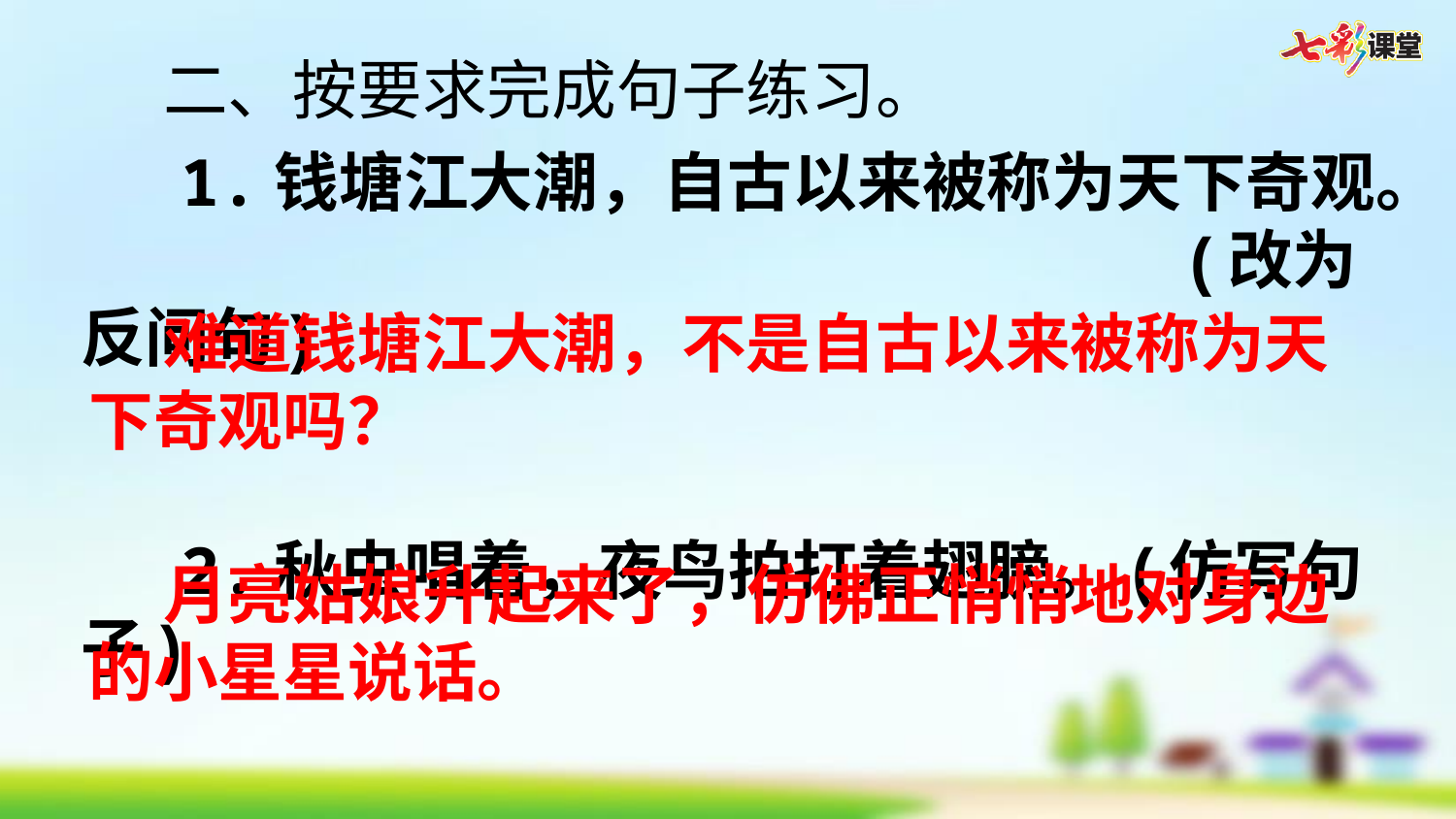

二、按要求完成句子练习。
1.钱塘江大潮，自古以来被称为天下奇观。
                          (改为反问句)

2.秋虫唱着，夜鸟拍打着翅膀。(仿写句子)
    难道钱塘江大潮，不是自古以来被称为天下奇观吗？
    月亮姑娘升起来了，仿佛正悄悄地对身边的小星星说话。